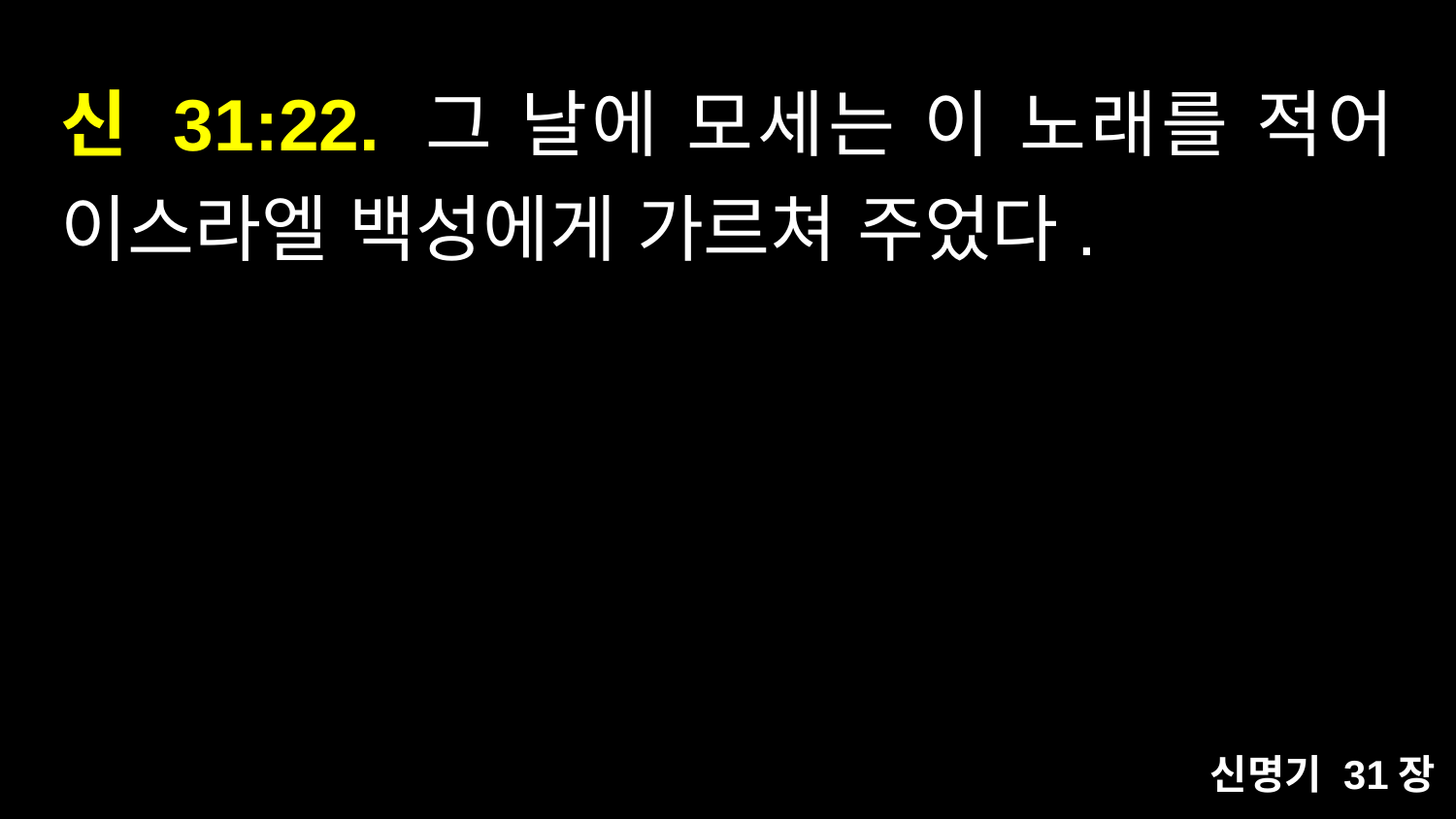

# 신 31:22. 그 날에 모세는 이 노래를 적어 이스라엘 백성에게 가르쳐 주었다.
신명기 31장